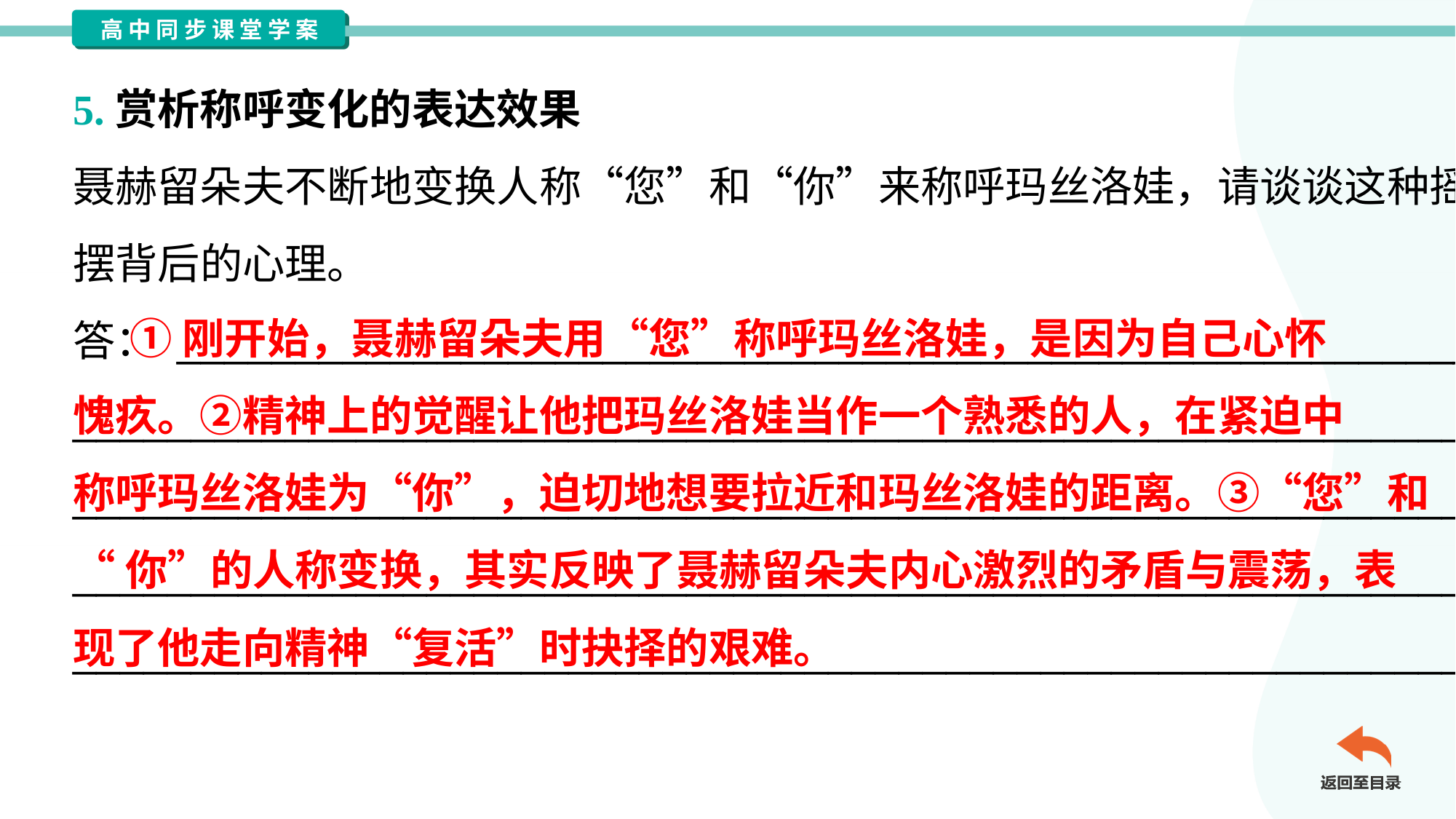

5.赏析称呼变化的表达效果
聂赫留朵夫不断地变换人称“您”和“你”来称呼玛丝洛娃，请谈谈这种摇
摆背后的心理。
答： ________________________________________________________
_____________________________________________________________
_____________________________________________________________
_____________________________________________________________
_____________________________________________________________
      ①刚开始，聂赫留朵夫用“您”称呼玛丝洛娃，是因为自己心怀
愧疚。②精神上的觉醒让他把玛丝洛娃当作一个熟悉的人，在紧迫中
称呼玛丝洛娃为“你”，迫切地想要拉近和玛丝洛娃的距离。③“您”和
“你”的人称变换，其实反映了聂赫留朵夫内心激烈的矛盾与震荡，表
现了他走向精神“复活”时抉择的艰难。